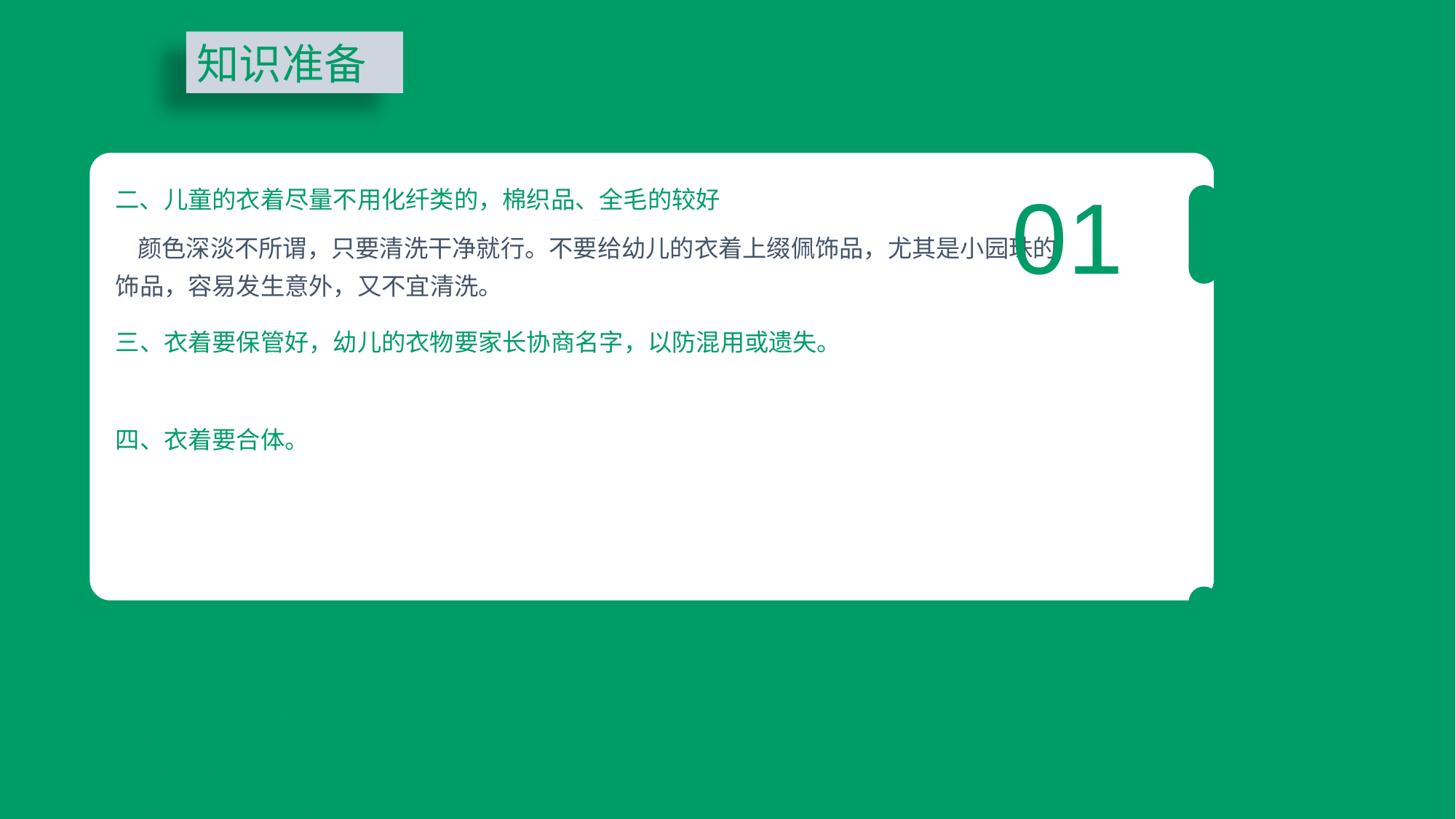

知识准备

01
二、儿童的衣着尽量不用化纤类的，棉织品、全毛的较好

   颜色深淡不所谓，只要清洗干净就行。不要给幼儿的衣着上缀佩饰品，尤其是小园珠的饰品，容易发生意外，又不宜清洗。
三、衣着要保管好，幼儿的衣物要家长协商名字，以防混用或遗失。
四、衣着要合体。